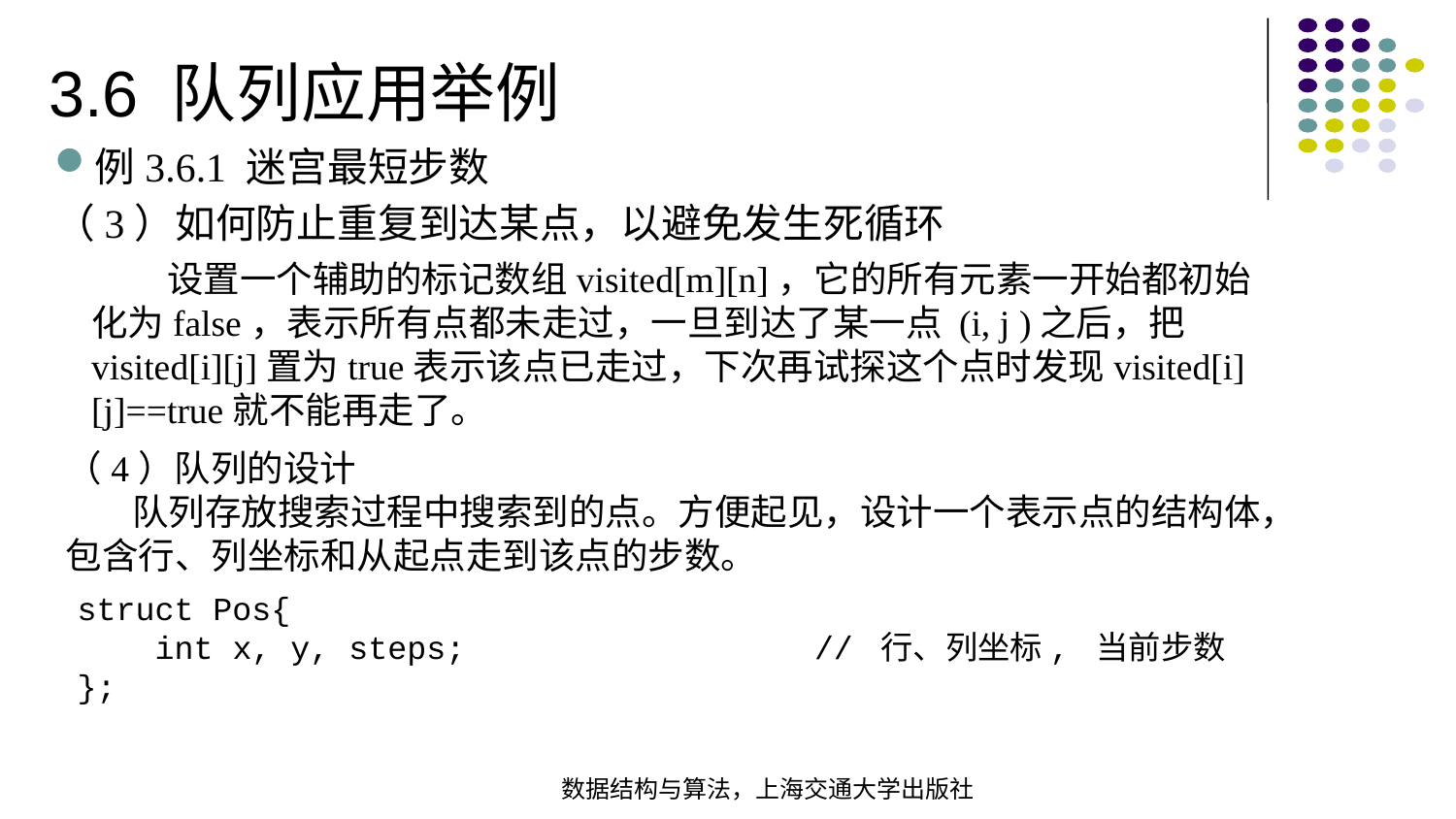

3.6 队列应用举例
例3.6.1 迷宫最短步数
（3）如何防止重复到达某点，以避免发生死循环
   设置一个辅助的标记数组visited[m][n]，它的所有元素一开始都初始化为false，表示所有点都未走过，一旦到达了某一点 (i, j )之后，把visited[i][j]置为true表示该点已走过，下次再试探这个点时发现visited[i][j]==true就不能再走了。
（4）队列的设计
       队列存放搜索过程中搜索到的点。方便起见，设计一个表示点的结构体，包含行、列坐标和从起点走到该点的步数。
struct Pos{    int x, y, steps;                  // 行、列坐标, 当前步数};